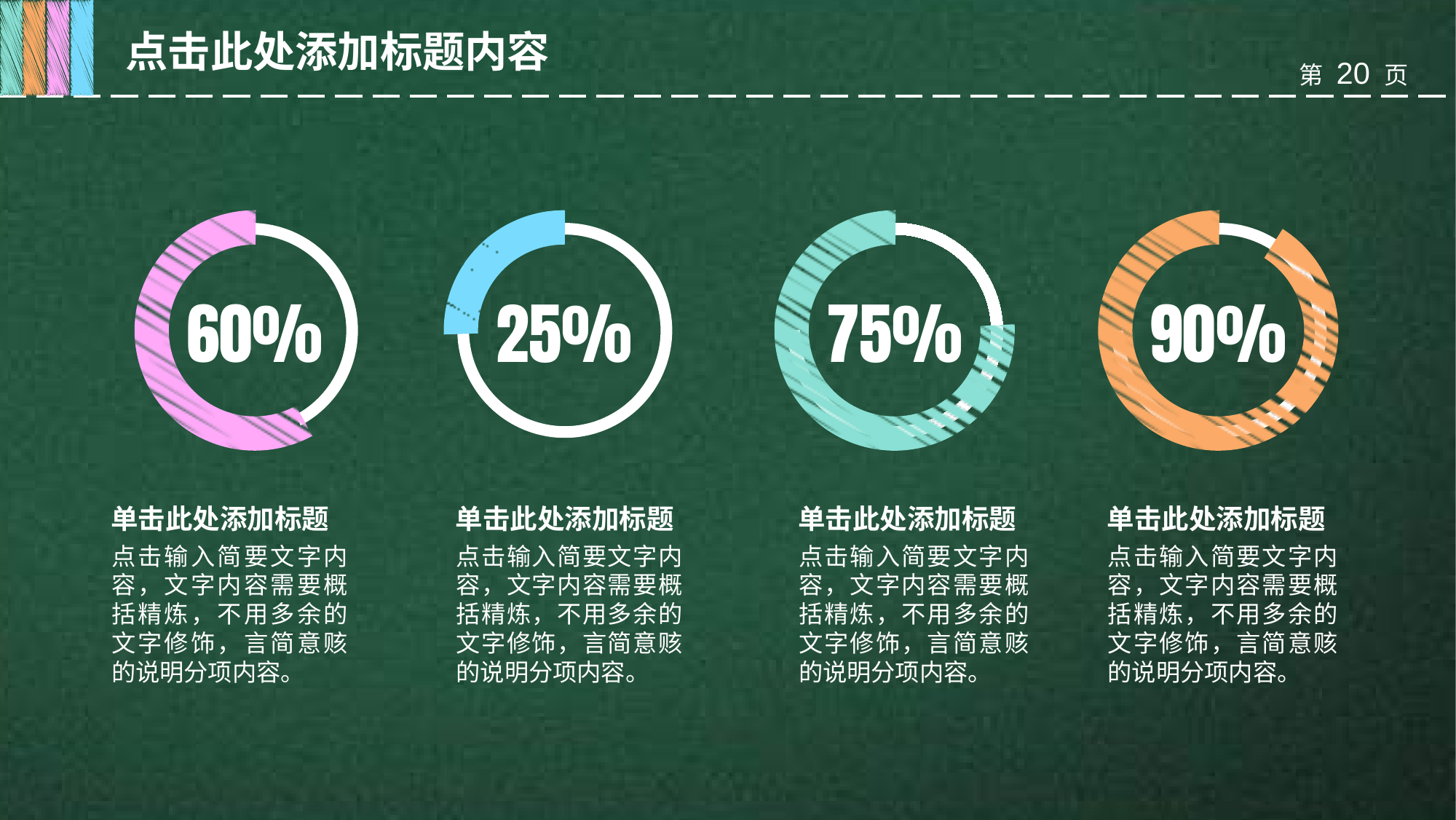

点击此处添加标题内容

60%

25%

75%

90%
单击此处添加标题
单击此处添加标题
单击此处添加标题
单击此处添加标题
点击输入简要文字内容，文字内容需要概括精炼，不用多余的文字修饰，言简意赅的说明分项内容。
点击输入简要文字内容，文字内容需要概括精炼，不用多余的文字修饰，言简意赅的说明分项内容。
点击输入简要文字内容，文字内容需要概括精炼，不用多余的文字修饰，言简意赅的说明分项内容。
点击输入简要文字内容，文字内容需要概括精炼，不用多余的文字修饰，言简意赅的说明分项内容。